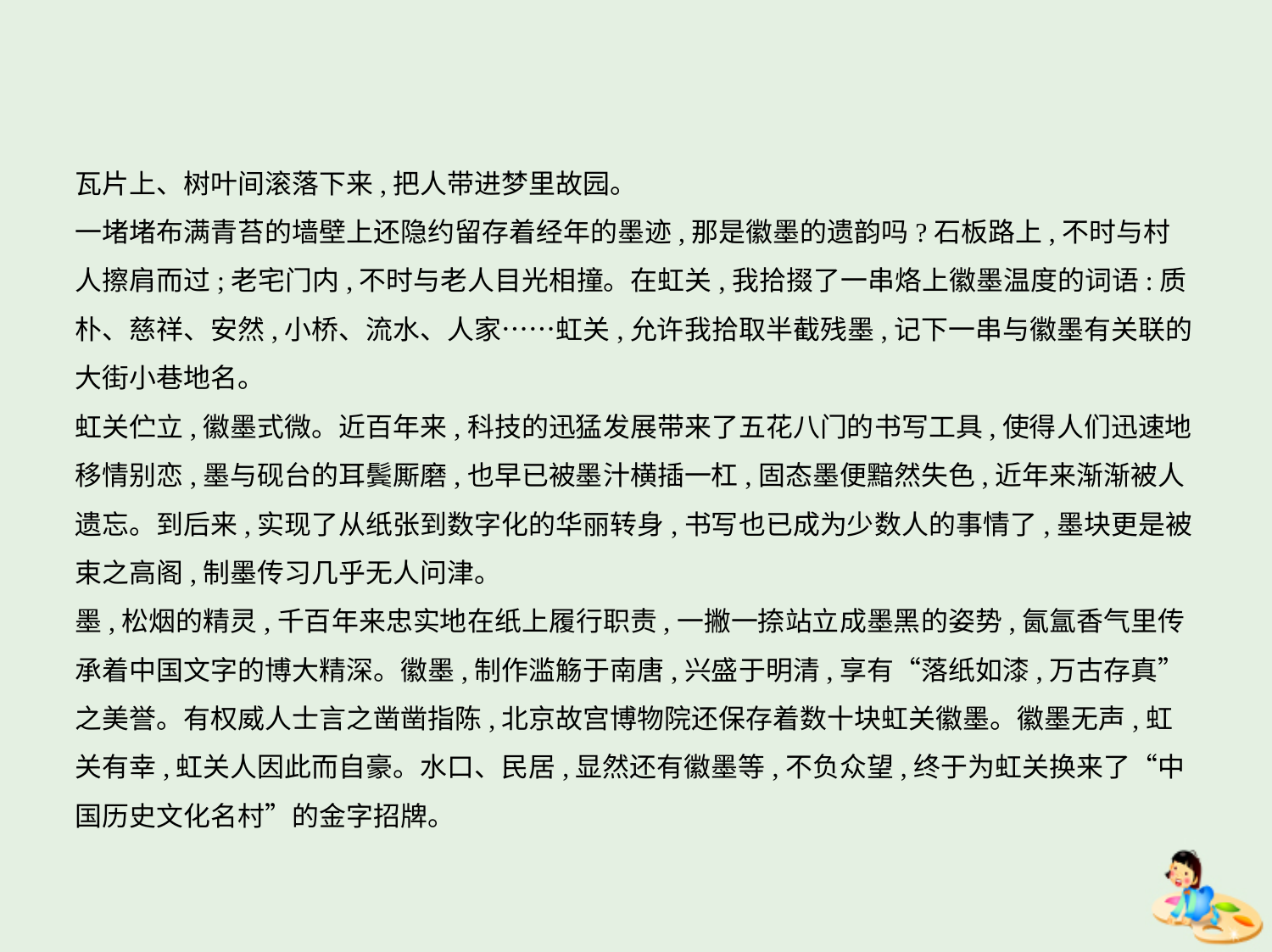

瓦片上、树叶间滚落下来,把人带进梦里故园。
一堵堵布满青苔的墙壁上还隐约留存着经年的墨迹,那是徽墨的遗韵吗?石板路上,不时与村
人擦肩而过;老宅门内,不时与老人目光相撞。在虹关,我拾掇了一串烙上徽墨温度的词语:质
朴、慈祥、安然,小桥、流水、人家……虹关,允许我拾取半截残墨,记下一串与徽墨有关联的
大街小巷地名。
虹关伫立,徽墨式微。近百年来,科技的迅猛发展带来了五花八门的书写工具,使得人们迅速地
移情别恋,墨与砚台的耳鬓厮磨,也早已被墨汁横插一杠,固态墨便黯然失色,近年来渐渐被人
遗忘。到后来,实现了从纸张到数字化的华丽转身,书写也已成为少数人的事情了,墨块更是被
束之高阁,制墨传习几乎无人问津。
墨,松烟的精灵,千百年来忠实地在纸上履行职责,一撇一捺站立成墨黑的姿势,氤氲香气里传
承着中国文字的博大精深。徽墨,制作滥觞于南唐,兴盛于明清,享有“落纸如漆,万古存真”
之美誉。有权威人士言之凿凿指陈,北京故宫博物院还保存着数十块虹关徽墨。徽墨无声,虹
关有幸,虹关人因此而自豪。水口、民居,显然还有徽墨等,不负众望,终于为虹关换来了“中
国历史文化名村”的金字招牌。